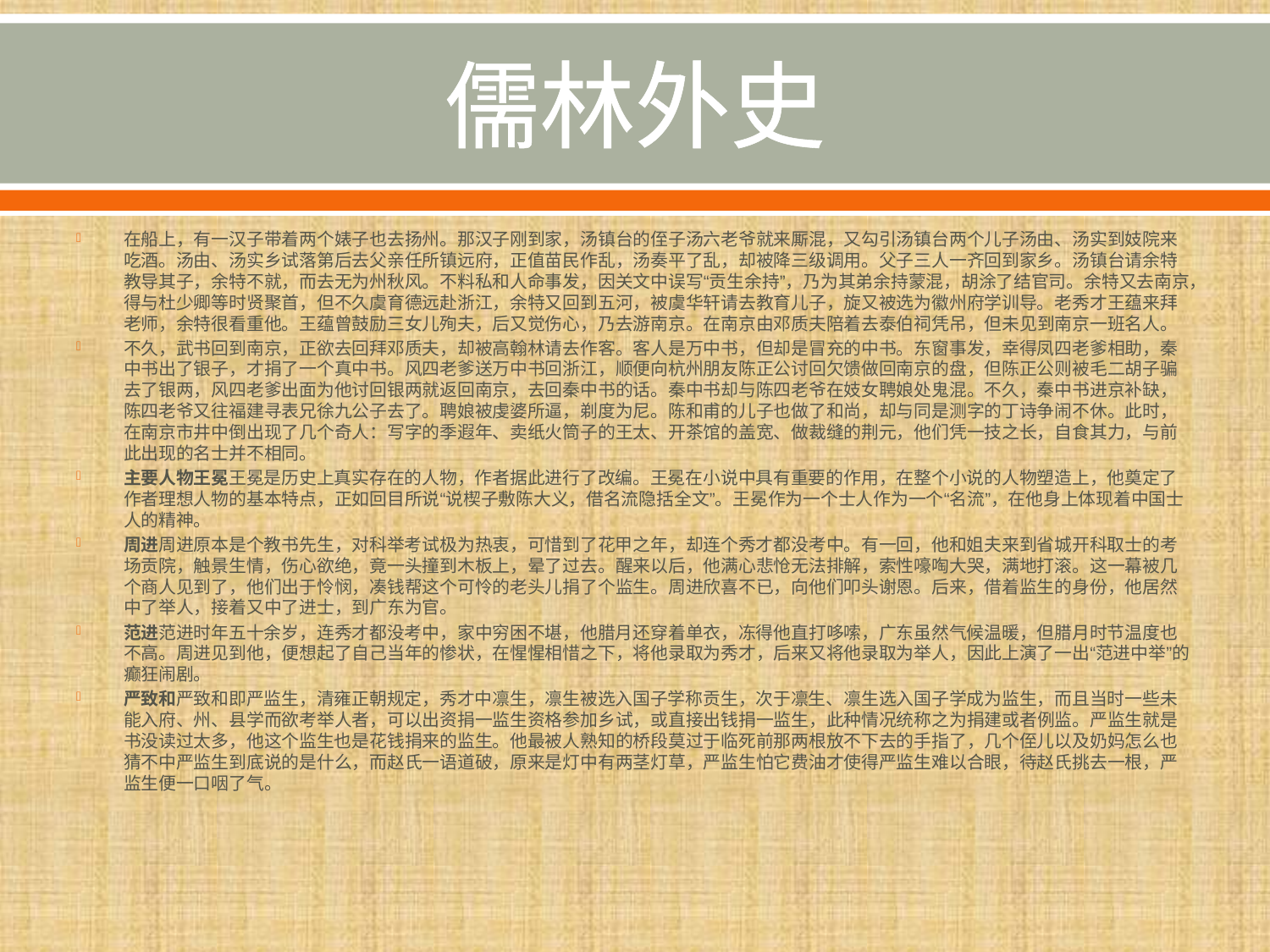

# 儒林外史
在船上，有一汉子带着两个婊子也去扬州。那汉子刚到家，汤镇台的侄子汤六老爷就来厮混，又勾引汤镇台两个儿子汤由、汤实到妓院来吃酒。汤由、汤实乡试落第后去父亲任所镇远府，正值苗民作乱，汤奏平了乱，却被降三级调用。父子三人一齐回到家乡。汤镇台请余特教导其子，余特不就，而去无为州秋风。不料私和人命事发，因关文中误写“贡生余持”，乃为其弟余持蒙混，胡涂了结官司。余特又去南京，得与杜少卿等时贤聚首，但不久虞育德远赴浙江，余特又回到五河，被虞华轩请去教育儿子，旋又被选为徽州府学训导。老秀才王蕴来拜老师，余特很看重他。王蕴曾鼓励三女儿殉夫，后又觉伤心，乃去游南京。在南京由邓质夫陪着去泰伯祠凭吊，但未见到南京一班名人。
不久，武书回到南京，正欲去回拜邓质夫，却被高翰林请去作客。客人是万中书，但却是冒充的中书。东窗事发，幸得凤四老爹相助，秦中书出了银子，才捐了一个真中书。风四老爹送万中书回浙江，顺便向杭州朋友陈正公讨回欠馈做回南京的盘，但陈正公则被毛二胡子骗去了银两，风四老爹出面为他讨回银两就返回南京，去回秦中书的话。秦中书却与陈四老爷在妓女聘娘处鬼混。不久，秦中书进京补缺，陈四老爷又往福建寻表兄徐九公子去了。聘娘被虔婆所逼，剃度为尼。陈和甫的儿子也做了和尚，却与同是测字的丁诗争闹不休。此时，在南京市井中倒出现了几个奇人：写字的季遐年、卖纸火筒子的王太、开茶馆的盖宽、做裁缝的荆元，他们凭一技之长，自食其力，与前此出现的名士并不相同。
主要人物王冕王冕是历史上真实存在的人物，作者据此进行了改编。王冕在小说中具有重要的作用，在整个小说的人物塑造上，他奠定了作者理想人物的基本特点，正如回目所说“说楔子敷陈大义，借名流隐括全文”。王冕作为一个士人作为一个“名流”，在他身上体现着中国士人的精神。
周进周进原本是个教书先生，对科举考试极为热衷，可惜到了花甲之年，却连个秀才都没考中。有一回，他和姐夫来到省城开科取士的考场贡院，触景生情，伤心欲绝，竟一头撞到木板上，晕了过去。醒来以后，他满心悲怆无法排解，索性嚎啕大哭，满地打滚。这一幕被几个商人见到了，他们出于怜悯，凑钱帮这个可怜的老头儿捐了个监生。周进欣喜不已，向他们叩头谢恩。后来，借着监生的身份，他居然中了举人，接着又中了进士，到广东为官。
范进范进时年五十余岁，连秀才都没考中，家中穷困不堪，他腊月还穿着单衣，冻得他直打哆嗦，广东虽然气候温暖，但腊月时节温度也不高。周进见到他，便想起了自己当年的惨状，在惺惺相惜之下，将他录取为秀才，后来又将他录取为举人，因此上演了一出“范进中举”的癫狂闹剧。
严致和严致和即严监生，清雍正朝规定，秀才中凛生，凛生被选入国子学称贡生，次于凛生、凛生选入国子学成为监生，而且当时一些未能入府、州、县学而欲考举人者，可以出资捐一监生资格参加乡试，或直接出钱捐一监生，此种情况统称之为捐建或者例监。严监生就是书没读过太多，他这个监生也是花钱捐来的监生。他最被人熟知的桥段莫过于临死前那两根放不下去的手指了，几个侄儿以及奶妈怎么也猜不中严监生到底说的是什么，而赵氏一语道破，原来是灯中有两茎灯草，严监生怕它费油才使得严监生难以合眼，待赵氏挑去一根，严监生便一口咽了气。